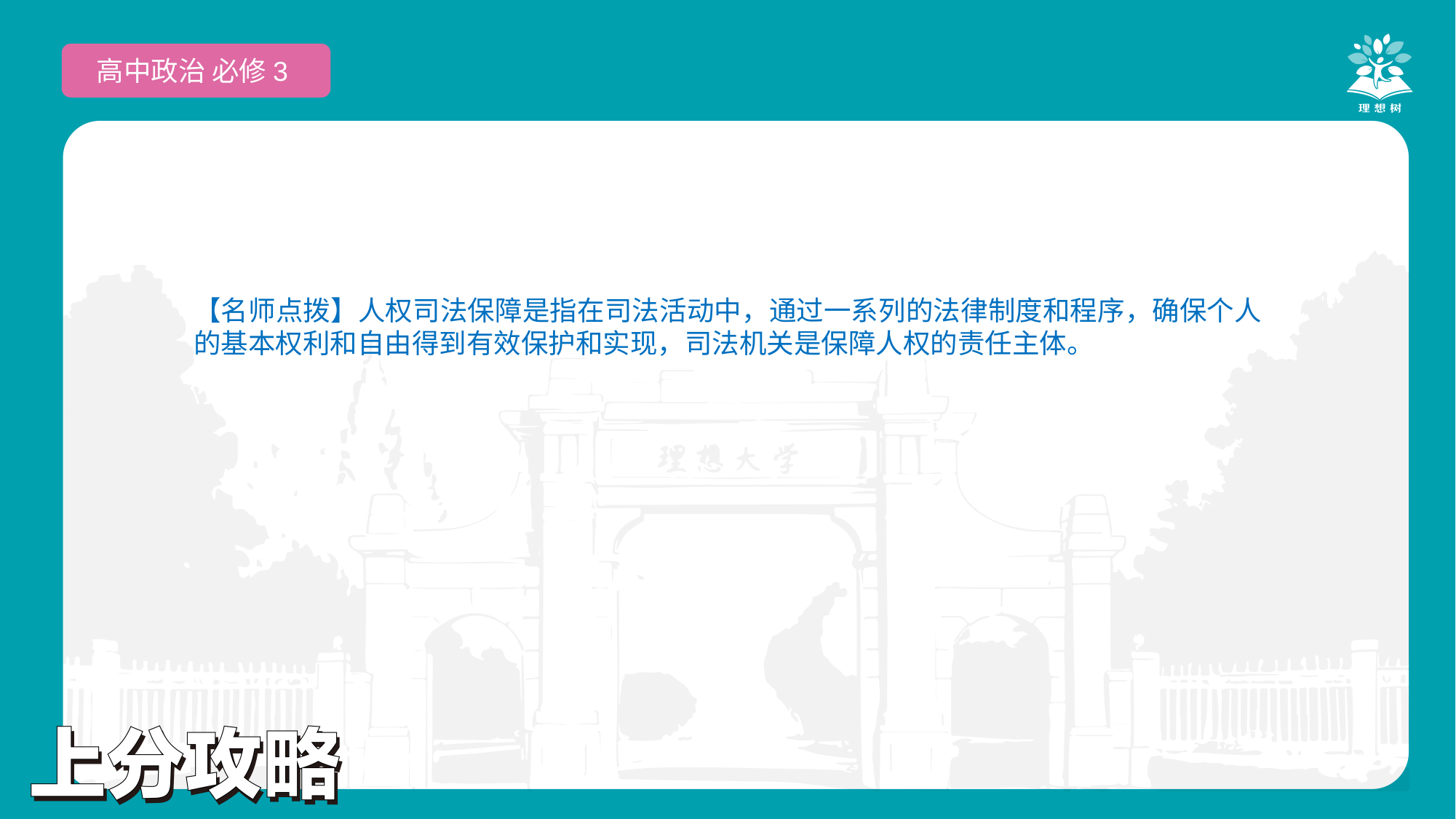

高中政治 必修3
【名师点拨】人权司法保障是指在司法活动中，通过一系列的法律制度和程序，确保个人的基本权利和自由得到有效保护和实现，司法机关是保障人权的责任主体。